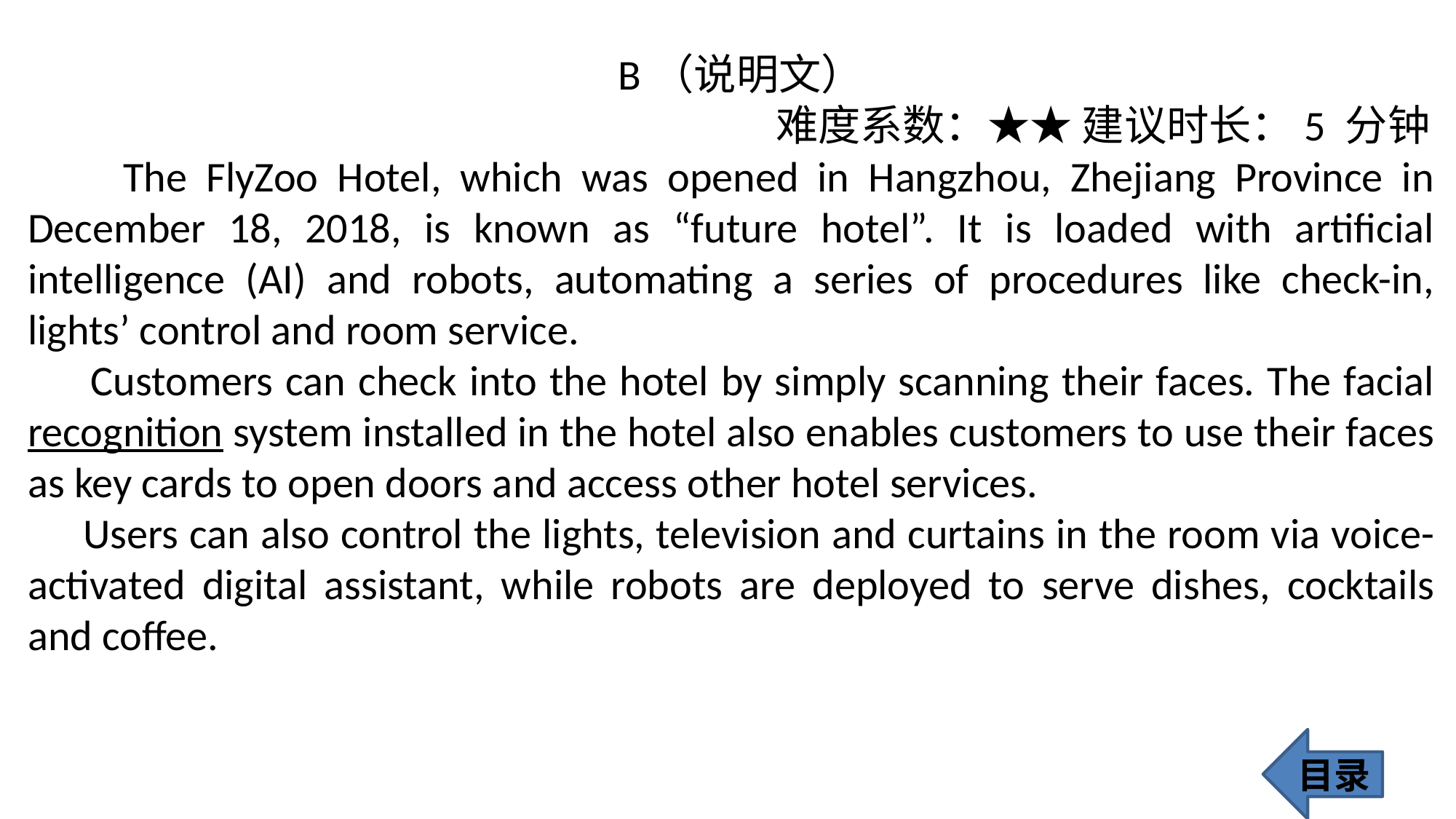

B（说明文）
                                                                              难度系数：★★ 建议时长：5 分钟
     The FlyZoo Hotel, which was opened in Hangzhou, Zhejiang Province in December 18, 2018, is known as “future hotel”. It is loaded with artificial intelligence (AI) and robots, automating a series of procedures like check-in, lights’ control and room service.
     Customers can check into the hotel by simply scanning their faces. The facial recognition system installed in the hotel also enables customers to use their faces as key cards to open doors and access other hotel services.
     Users can also control the lights, television and curtains in the room via voice-activated digital assistant, while robots are deployed to serve dishes, cocktails and coffee.
目录
97